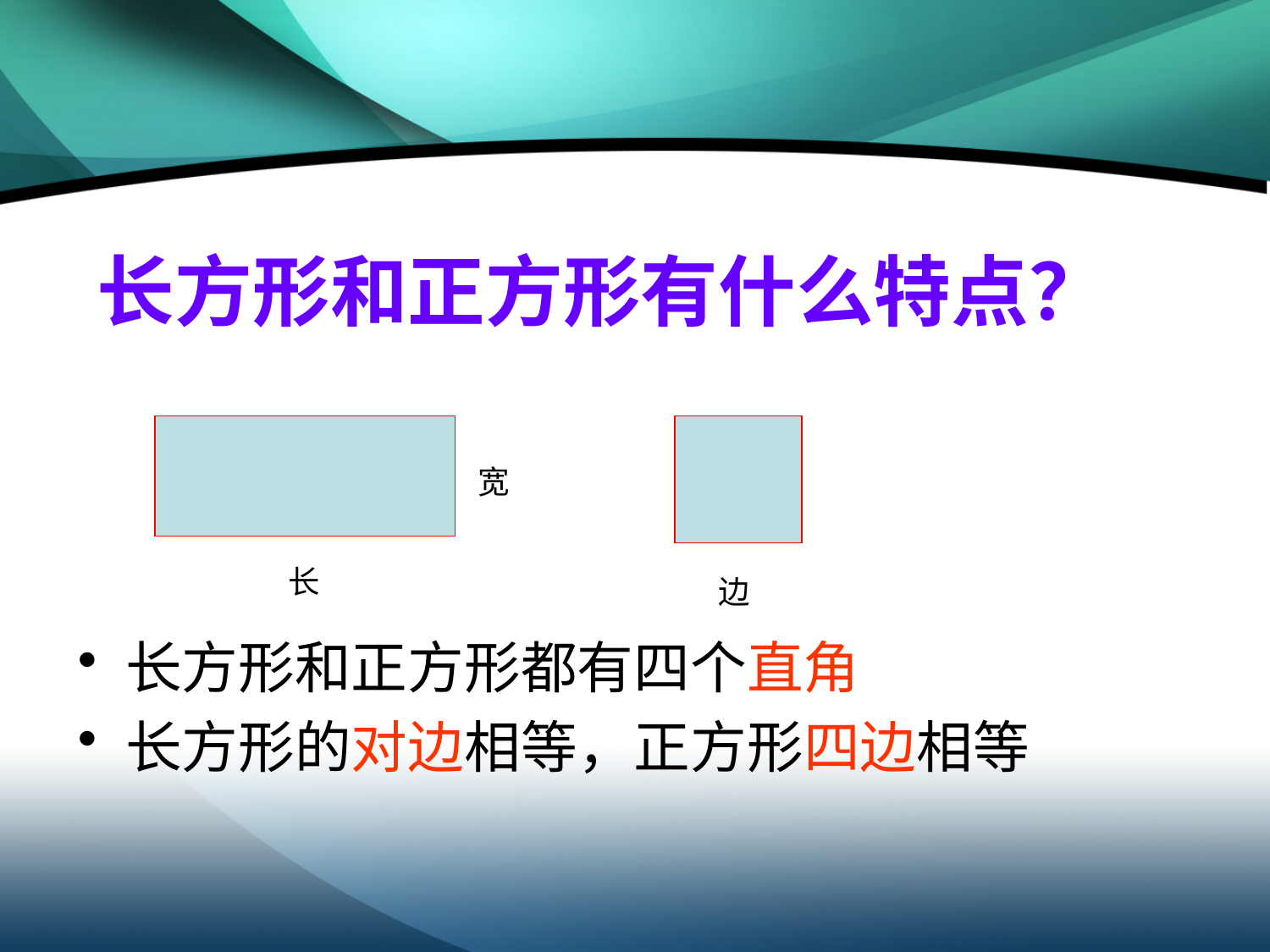

长方形和正方形有什么特点？

宽
长
边
长方形和正方形都有四个直角
长方形的对边相等，正方形四边相等